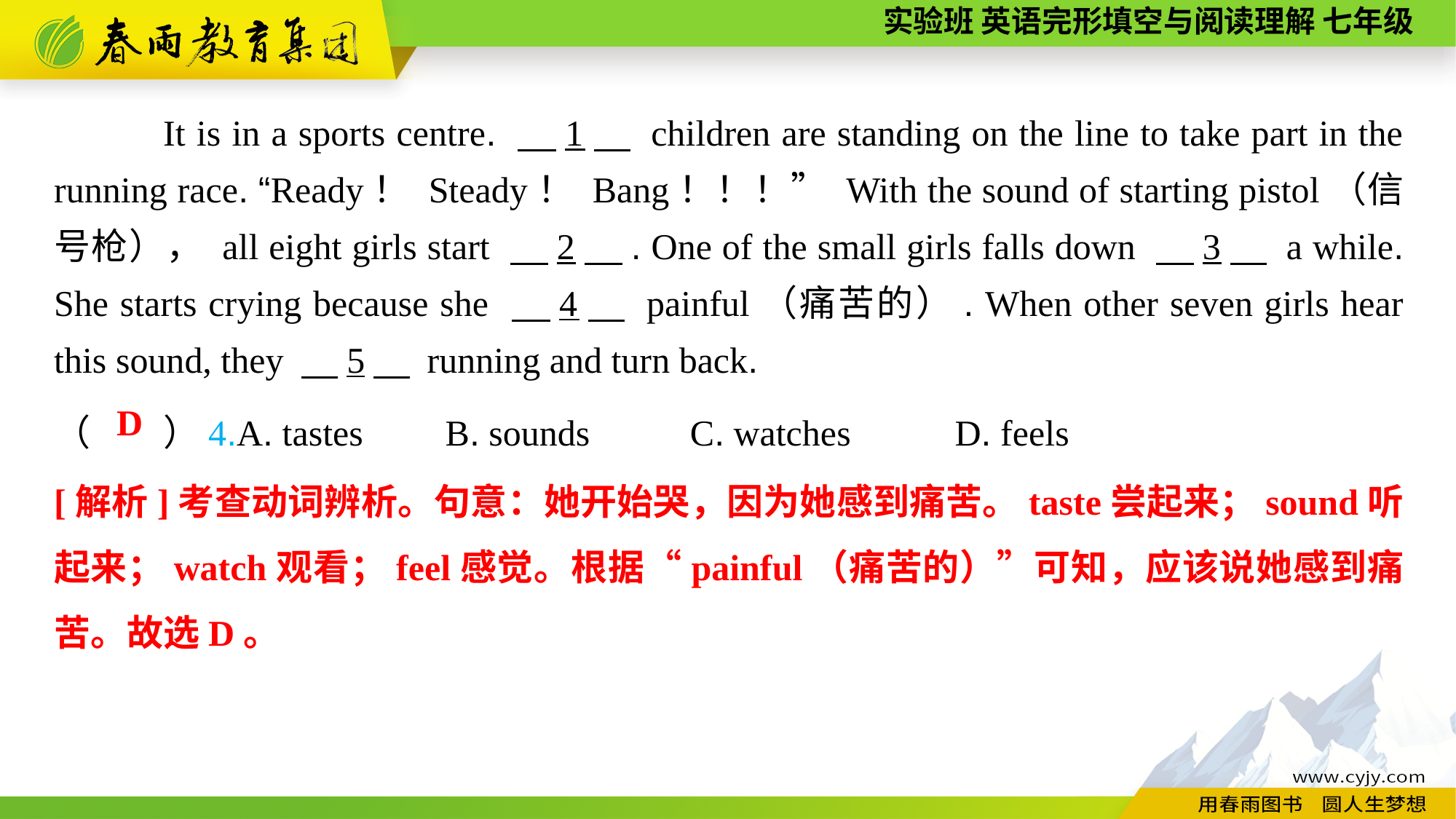

It is in a sports centre. 　1　 children are standing on the line to take part in the running race. “Ready！ Steady！ Bang！！！” With the sound of starting pistol（信号枪）， all eight girls start 　2　. One of the small girls falls down 　3　 a while. She starts crying because she 　4　 painful（痛苦的）. When other seven girls hear this sound, they 　5　 running and turn back.
（　　）4.A. tastes         B. sounds           C. watches	   D. feels
D
[解析]考查动词辨析。句意：她开始哭，因为她感到痛苦。taste尝起来；sound听起来；watch观看；feel感觉。根据“painful（痛苦的）”可知，应该说她感到痛苦。故选D。